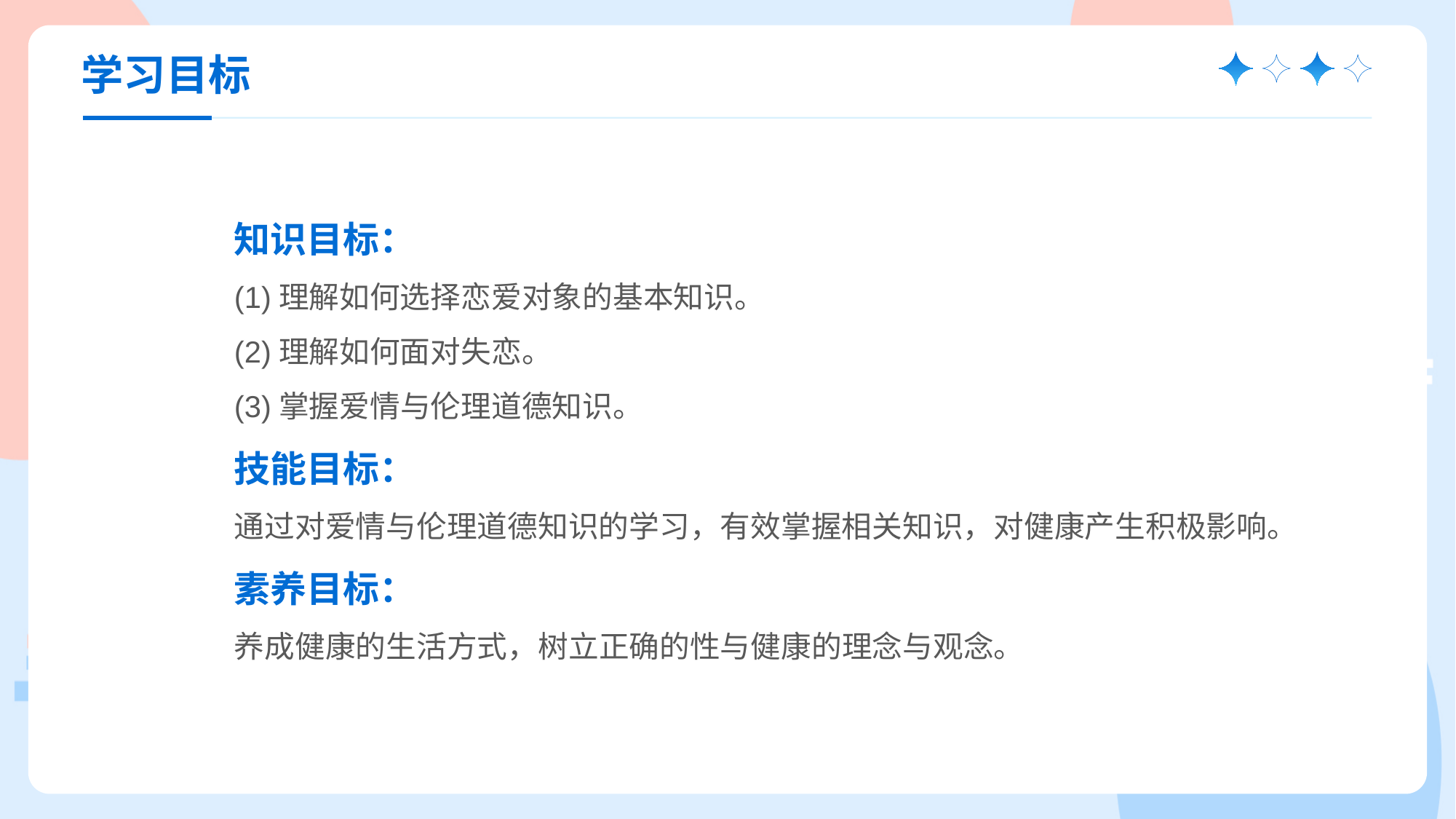

学习目标
知识目标：
(1)理解如何选择恋爱对象的基本知识。
(2)理解如何面对失恋。
(3)掌握爱情与伦理道德知识。
技能目标：
通过对爱情与伦理道德知识的学习，有效掌握相关知识，对健康产生积极影响。
素养目标：
养成健康的生活方式，树立正确的性与健康的理念与观念。